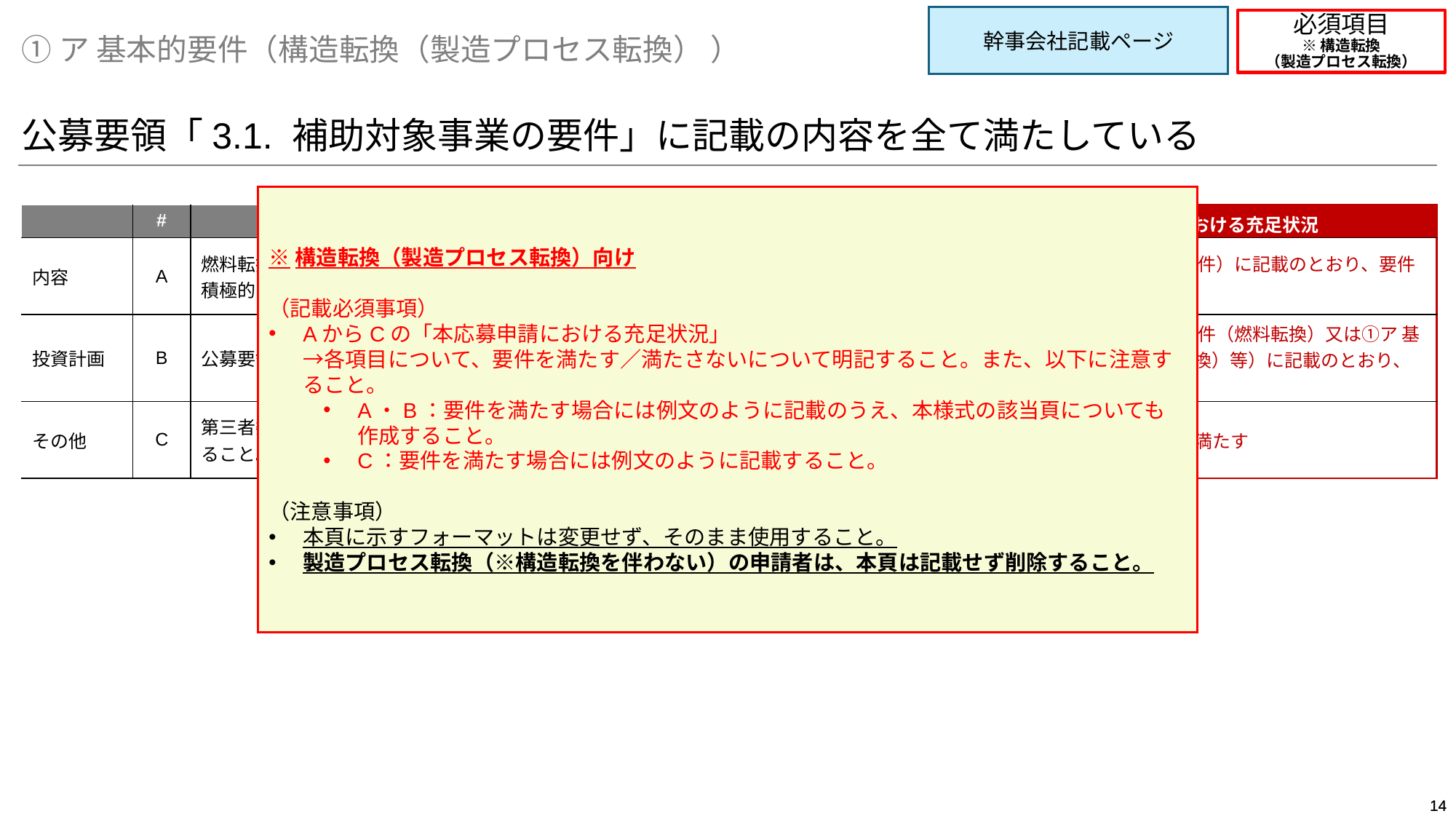

幹事会社記載ページ
必須項目
※構造転換
（製造プロセス転換）
①ア 基本的要件（構造転換（製造プロセス転換） ）
公募要領「3.1. 補助対象事業の要件」に記載の内容を全て満たしている
※構造転換（製造プロセス転換）向け

（記載必須事項）
AからCの「本応募申請における充足状況」
→各項目について、要件を満たす／満たさないについて明記すること。また、以下に注意すること。
A・B：要件を満たす場合には例文のように記載のうえ、本様式の該当頁についても作成すること。
C：要件を満たす場合には例文のように記載すること。

（注意事項）
本頁に示すフォーマットは変更せず、そのまま使用すること。
製造プロセス転換（※構造転換を伴わない）の申請者は、本頁は記載せず削除すること。
|  | # | 公募要領「3.1. 補助対象事業の要件」 | 本応募申請における充足状況 |
| --- | --- | --- | --- |
| 内容 | A | 燃料転換又は製造プロセス転換を行うことに加え、自ら経営効率化を図りＧＸ投資の原資を積極的に確保し、持続的にＧＸを推進しつつ、競争力の強化に繋がる事業であること | 例：本様式（①ア 基本的要件）に記載のとおり、要件を満たす |
| 投資計画 | B | 公募要領「3.1.1. 燃料転換の要件」又は「3.1.2. 製造プロセス転換の要件」に準ずる。 | 例：本様式（①ア 基本的要件（燃料転換）又は①ア 基本的要件（製造プロセス転換）等）に記載のとおり、要件を満たす |
| その他 | C | 第三者委員会が実施する面接審査について、提案する企業等の代表権を有する者が参加できること。 | 例：該当するため、要件を満たす |